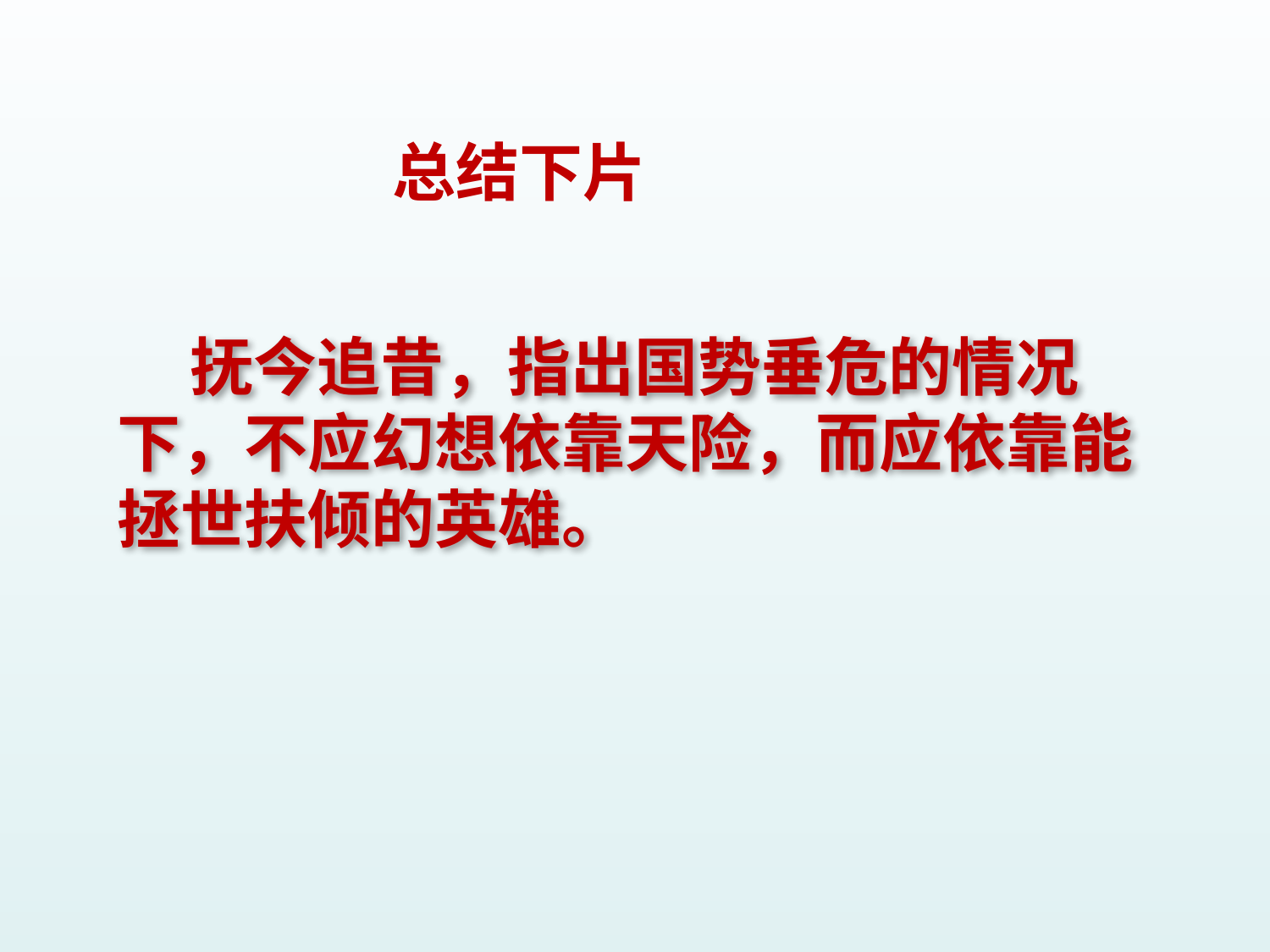

总结下片
# 抚今追昔，指出国势垂危的情况下，不应幻想依靠天险，而应依靠能拯世扶倾的英雄。